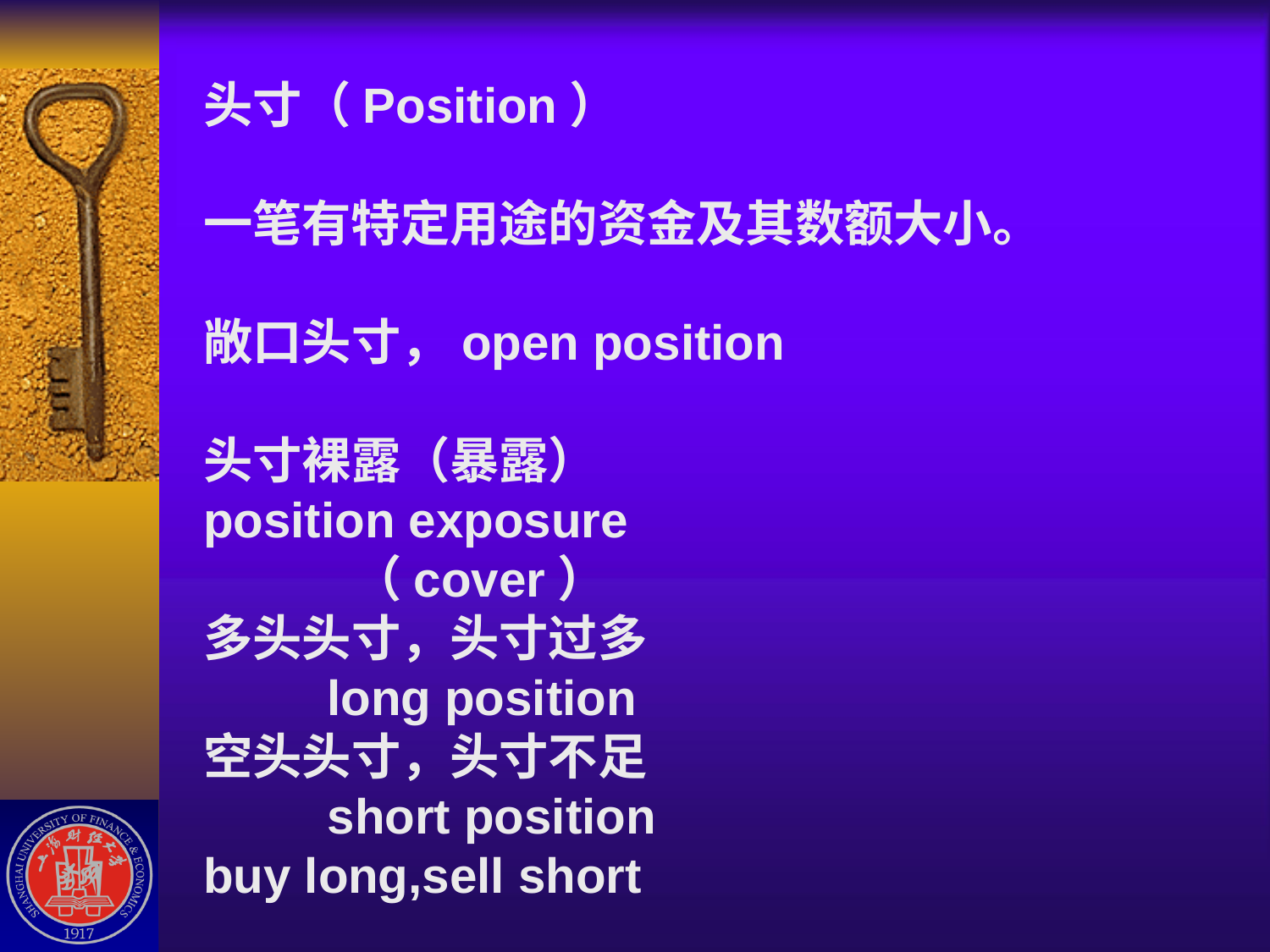

# 头寸（Position） 一笔有特定用途的资金及其数额大小。 敞口头寸，open position 头寸裸露（暴露） position exposure （cover） 多头头寸，头寸过多 long position 空头头寸，头寸不足 short position buy long,sell short